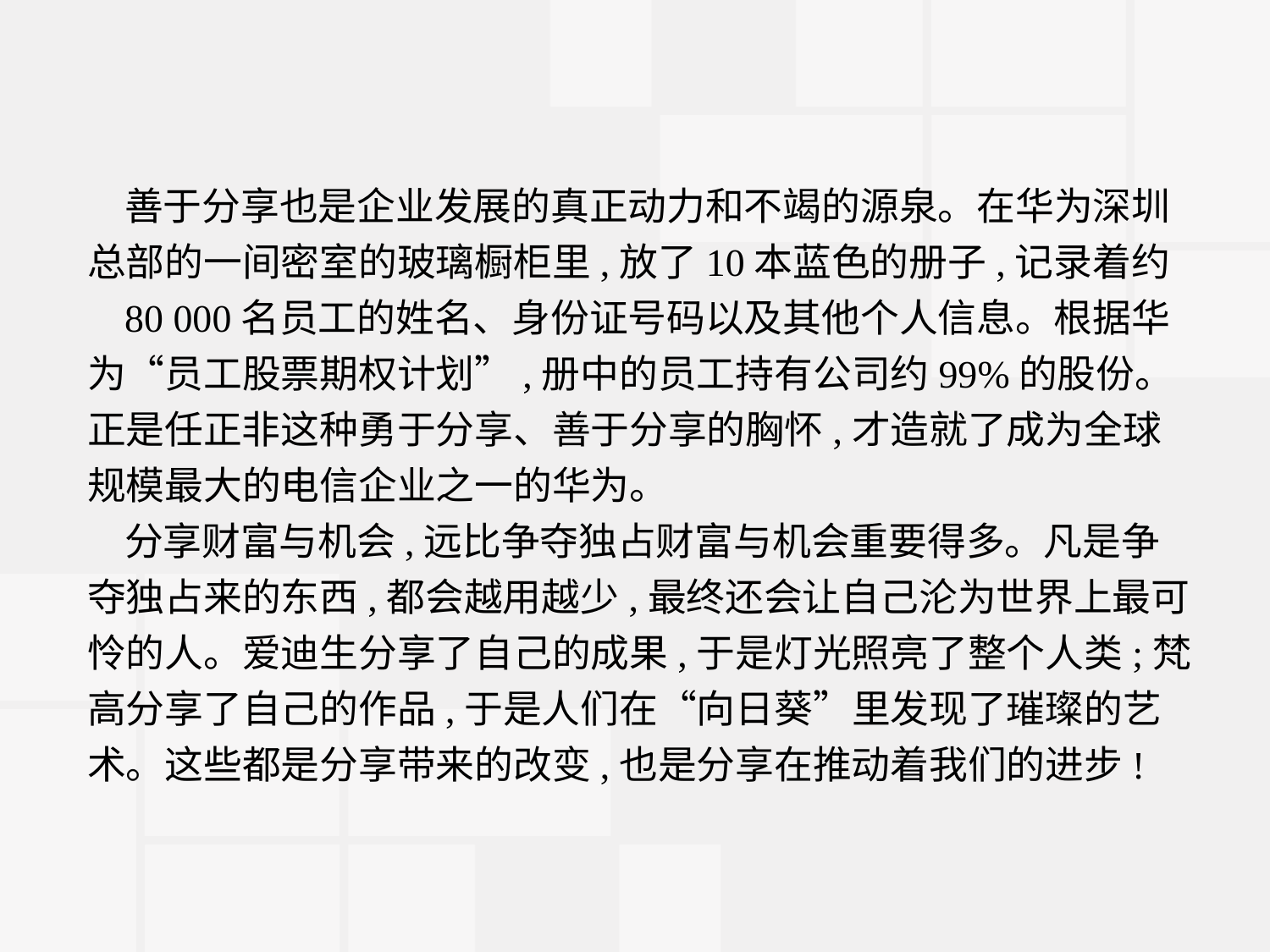

善于分享也是企业发展的真正动力和不竭的源泉。在华为深圳总部的一间密室的玻璃橱柜里,放了10本蓝色的册子,记录着约
80 000名员工的姓名、身份证号码以及其他个人信息。根据华为“员工股票期权计划”,册中的员工持有公司约99%的股份。正是任正非这种勇于分享、善于分享的胸怀,才造就了成为全球规模最大的电信企业之一的华为。
分享财富与机会,远比争夺独占财富与机会重要得多。凡是争夺独占来的东西,都会越用越少,最终还会让自己沦为世界上最可怜的人。爱迪生分享了自己的成果,于是灯光照亮了整个人类;梵高分享了自己的作品,于是人们在“向日葵”里发现了璀璨的艺术。这些都是分享带来的改变,也是分享在推动着我们的进步!